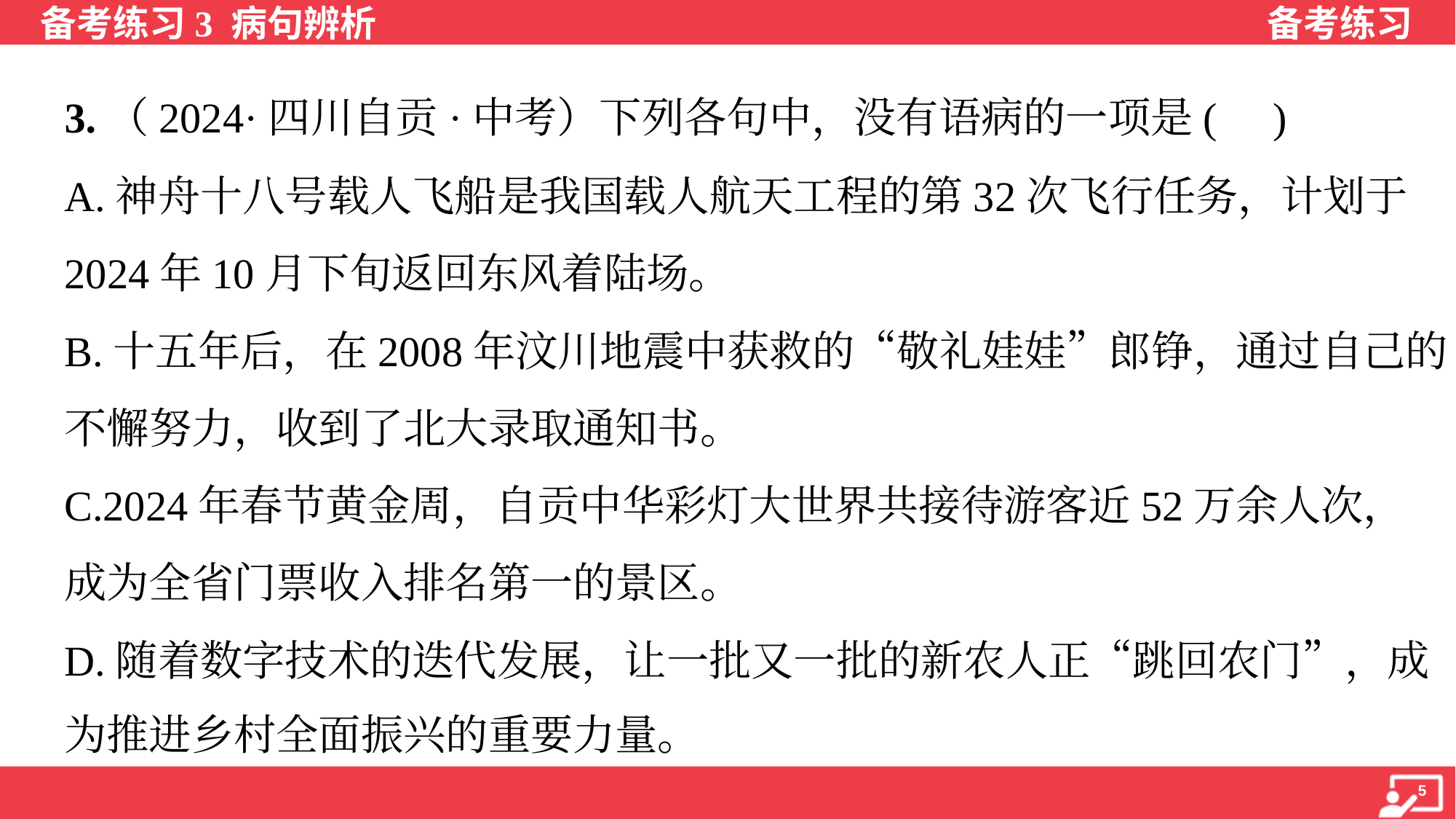

3.（2024·四川自贡·中考）下列各句中，没有语病的一项是(     )
A.神舟十八号载人飞船是我国载人航天工程的第32次飞行任务，计划于
2024年10月下旬返回东风着陆场。
B.十五年后，在2008年汶川地震中获救的“敬礼娃娃”郎铮，通过自己的
不懈努力，收到了北大录取通知书。
C.2024年春节黄金周，自贡中华彩灯大世界共接待游客近52万余人次，
成为全省门票收入排名第一的景区。
D.随着数字技术的迭代发展，让一批又一批的新农人正“跳回农门”，成
为推进乡村全面振兴的重要力量。